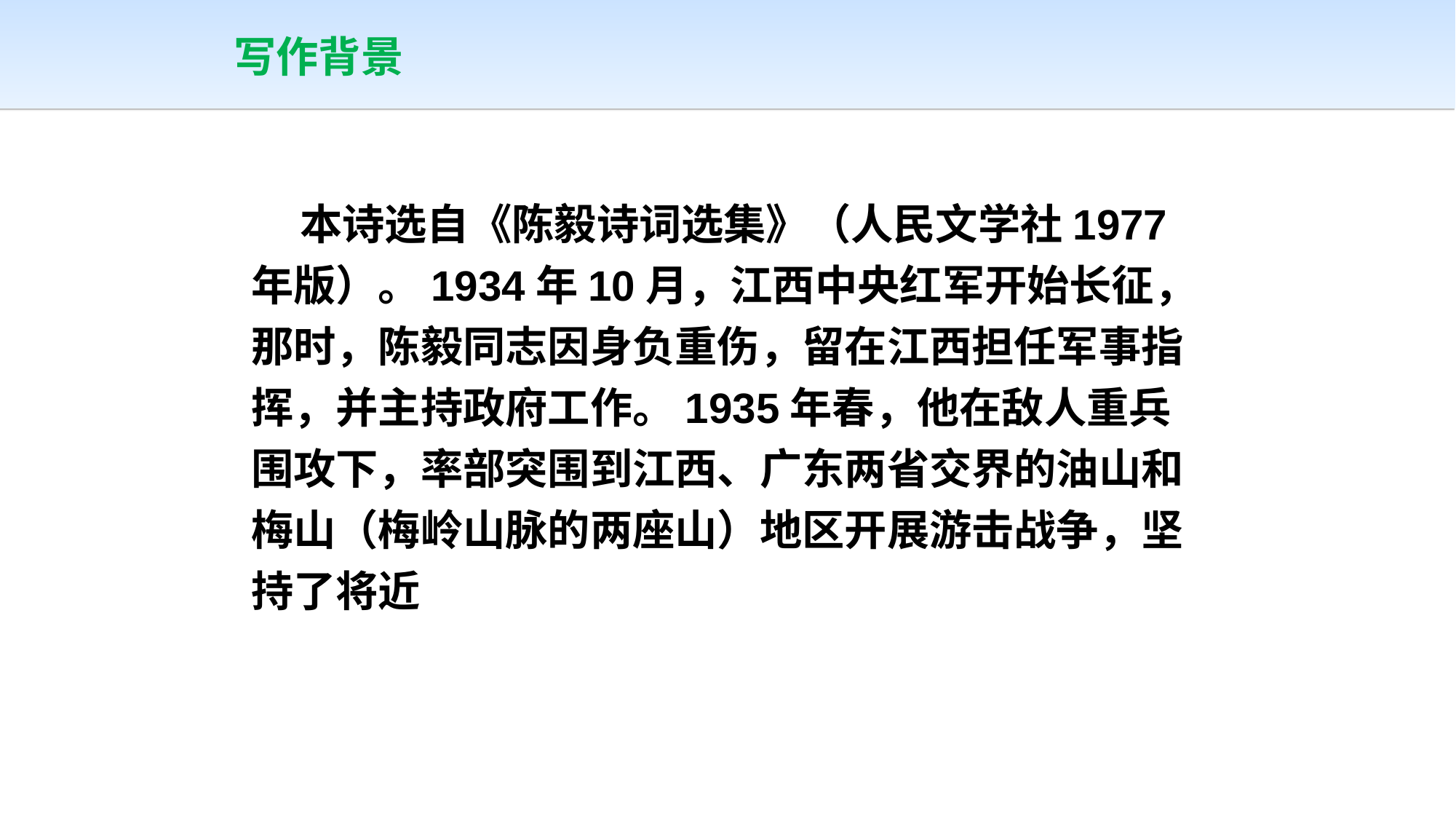

写作背景
    本诗选自《陈毅诗词选集》（人民文学社1977年版）。1934年10月，江西中央红军开始长征，那时，陈毅同志因身负重伤，留在江西担任军事指挥，并主持政府工作。1935年春，他在敌人重兵围攻下，率部突围到江西、广东两省交界的油山和梅山（梅岭山脉的两座山）地区开展游击战争，坚持了将近